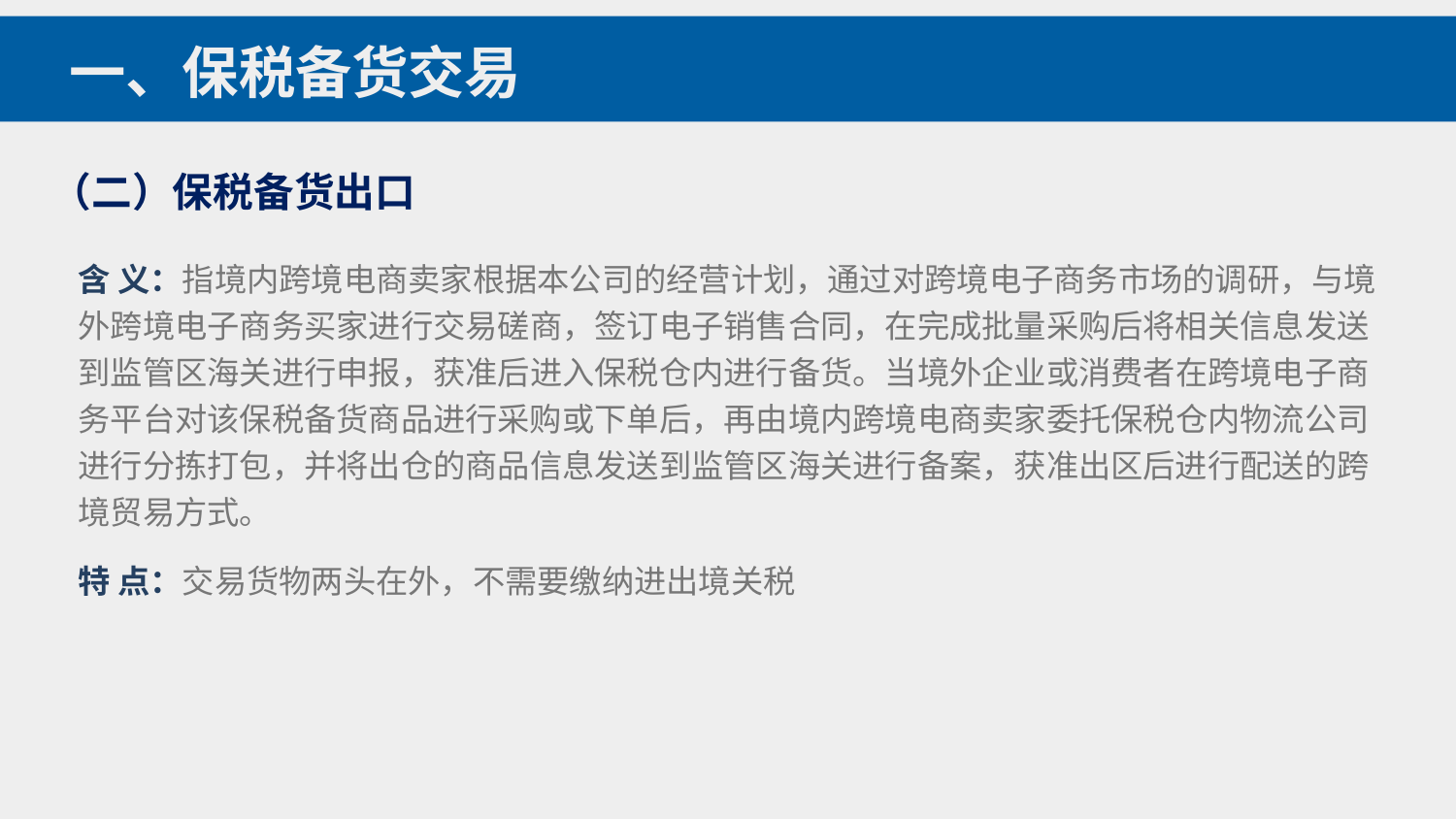

一、保税备货交易
（二）保税备货出口
含 义：指境内跨境电商卖家根据本公司的经营计划，通过对跨境电子商务市场的调研，与境外跨境电子商务买家进行交易磋商，签订电子销售合同，在完成批量采购后将相关信息发送到监管区海关进行申报，获准后进入保税仓内进行备货。当境外企业或消费者在跨境电子商务平台对该保税备货商品进行采购或下单后，再由境内跨境电商卖家委托保税仓内物流公司进行分拣打包，并将出仓的商品信息发送到监管区海关进行备案，获准出区后进行配送的跨境贸易方式。

特 点：交易货物两头在外，不需要缴纳进出境关税